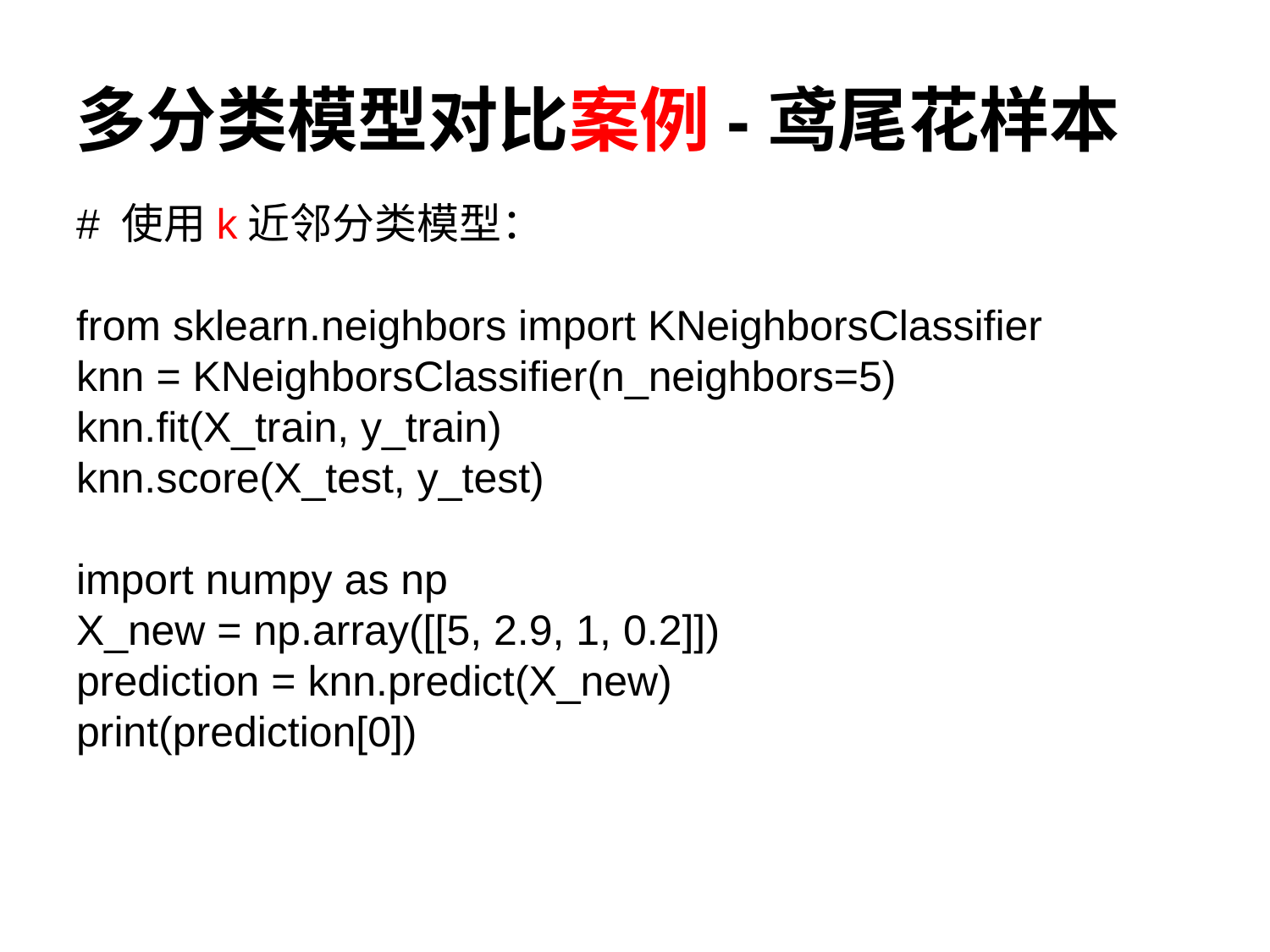

# 多分类模型对比案例-鸢尾花样本
# 使用k近邻分类模型：

from sklearn.neighbors import KNeighborsClassifier
knn = KNeighborsClassifier(n_neighbors=5)
knn.fit(X_train, y_train)
knn.score(X_test, y_test)

import numpy as np
X_new = np.array([[5, 2.9, 1, 0.2]])
prediction = knn.predict(X_new)
print(prediction[0])